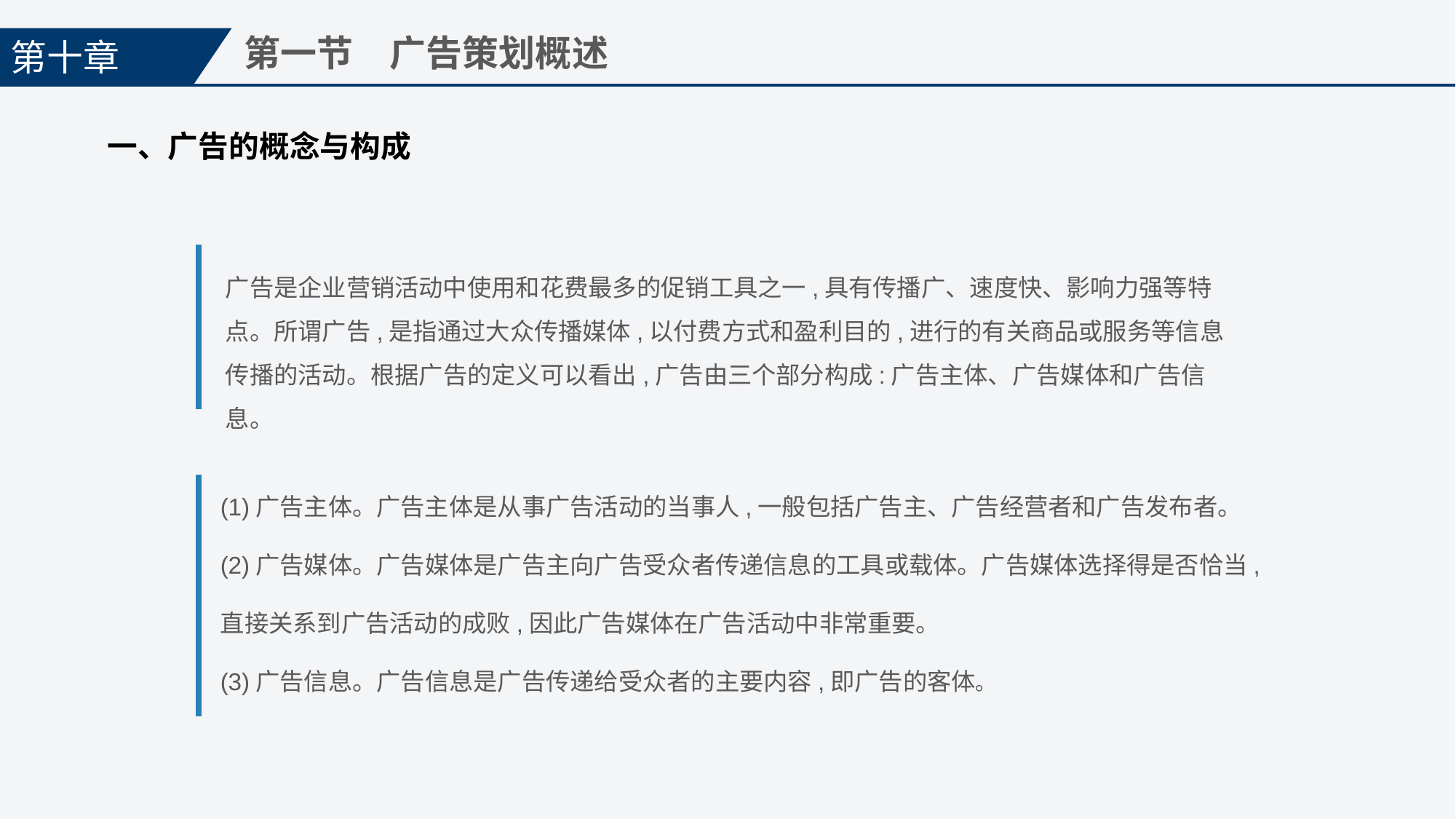

第十章
第一节　广告策划概述
一、广告的概念与构成
广告是企业营销活动中使用和花费最多的促销工具之一,具有传播广、速度快、影响力强等特点。所谓广告,是指通过大众传播媒体,以付费方式和盈利目的,进行的有关商品或服务等信息传播的活动。根据广告的定义可以看出,广告由三个部分构成:广告主体、广告媒体和广告信息。
(1)广告主体。广告主体是从事广告活动的当事人,一般包括广告主、广告经营者和广告发布者。
(2)广告媒体。广告媒体是广告主向广告受众者传递信息的工具或载体。广告媒体选择得是否恰当,直接关系到广告活动的成败,因此广告媒体在广告活动中非常重要。
(3)广告信息。广告信息是广告传递给受众者的主要内容,即广告的客体。